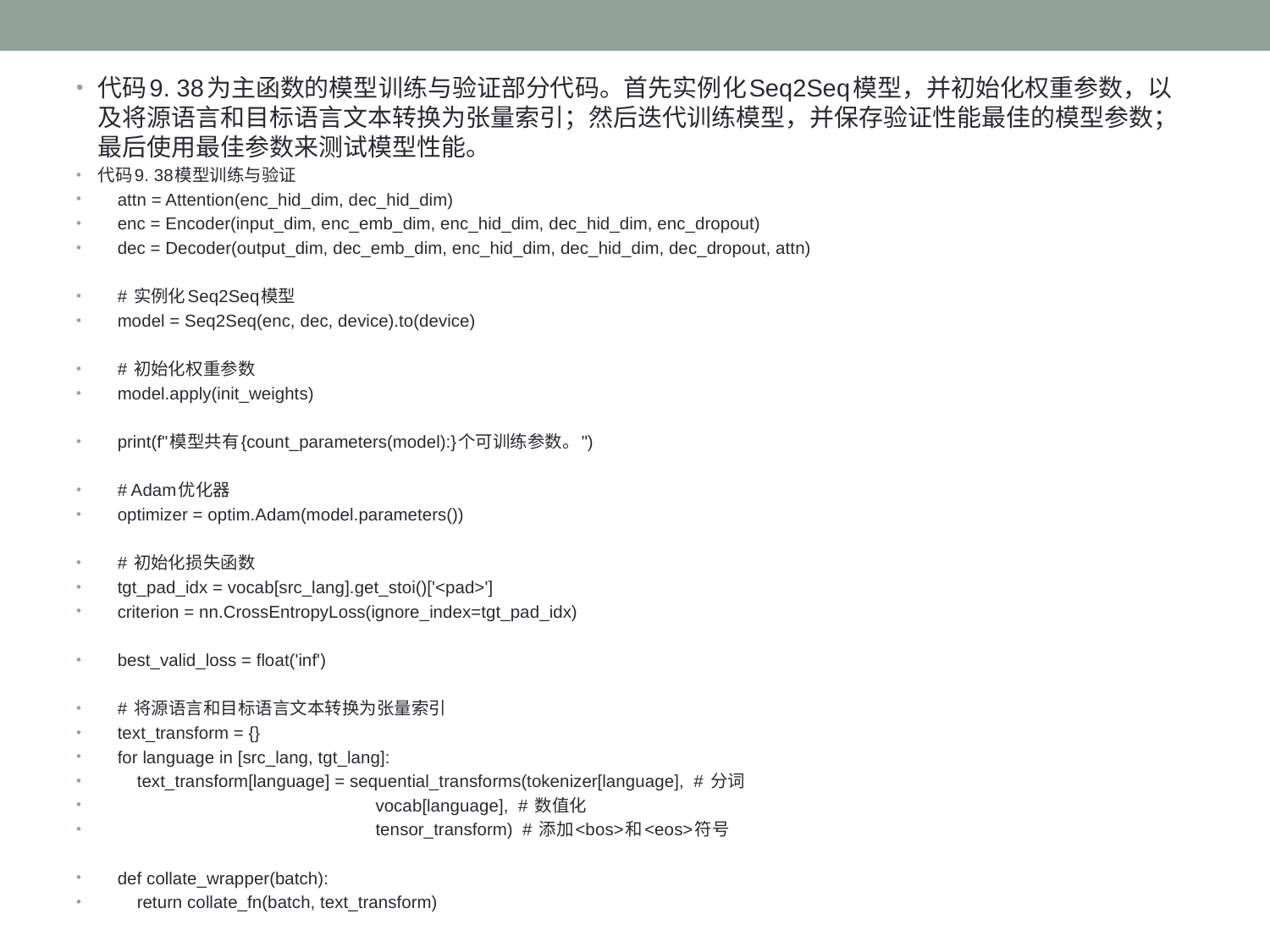

代码9. 38为主函数的模型训练与验证部分代码。首先实例化Seq2Seq模型，并初始化权重参数，以及将源语言和目标语言文本转换为张量索引；然后迭代训练模型，并保存验证性能最佳的模型参数；最后使用最佳参数来测试模型性能。
代码9. 38模型训练与验证
    attn = Attention(enc_hid_dim, dec_hid_dim)
    enc = Encoder(input_dim, enc_emb_dim, enc_hid_dim, dec_hid_dim, enc_dropout)
    dec = Decoder(output_dim, dec_emb_dim, enc_hid_dim, dec_hid_dim, dec_dropout, attn)

    # 实例化Seq2Seq模型
    model = Seq2Seq(enc, dec, device).to(device)

    # 初始化权重参数
    model.apply(init_weights)

    print(f"模型共有{count_parameters(model):}个可训练参数。")

    # Adam优化器
    optimizer = optim.Adam(model.parameters())

    # 初始化损失函数
    tgt_pad_idx = vocab[src_lang].get_stoi()['<pad>']
    criterion = nn.CrossEntropyLoss(ignore_index=tgt_pad_idx)

    best_valid_loss = float('inf')

    # 将源语言和目标语言文本转换为张量索引
    text_transform = {}
    for language in [src_lang, tgt_lang]:
        text_transform[language] = sequential_transforms(tokenizer[language],  # 分词
                                                         vocab[language],  # 数值化
                                                         tensor_transform)  # 添加<bos>和<eos>符号

    def collate_wrapper(batch):
        return collate_fn(batch, text_transform)